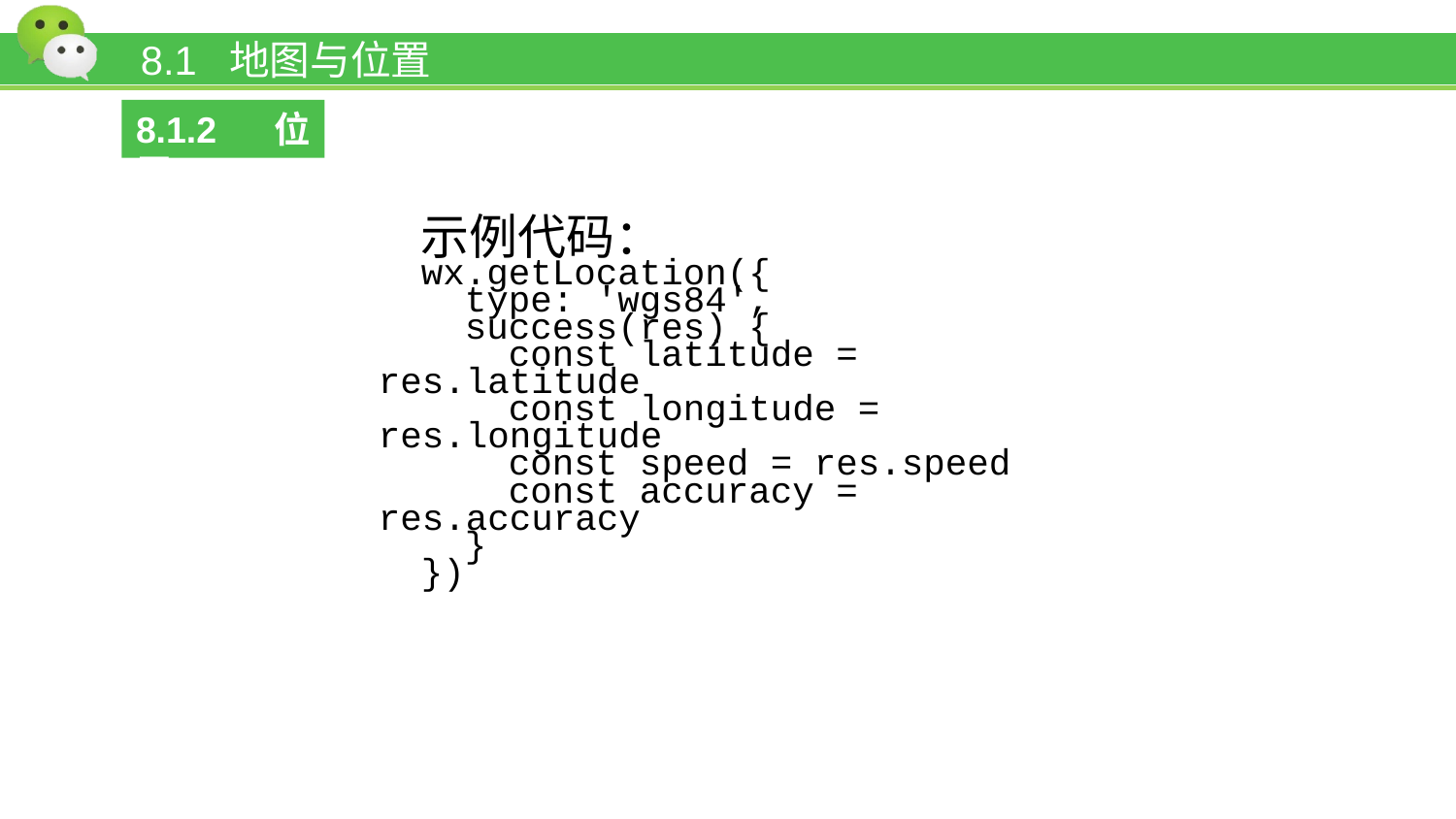

# 8.1  地图与位置
8.1.2  位置
示例代码：
wx.getLocation({
  type: 'wgs84',
  success(res) {
    const latitude = res.latitude
    const longitude = res.longitude
    const speed = res.speed
    const accuracy = res.accuracy
  }
})